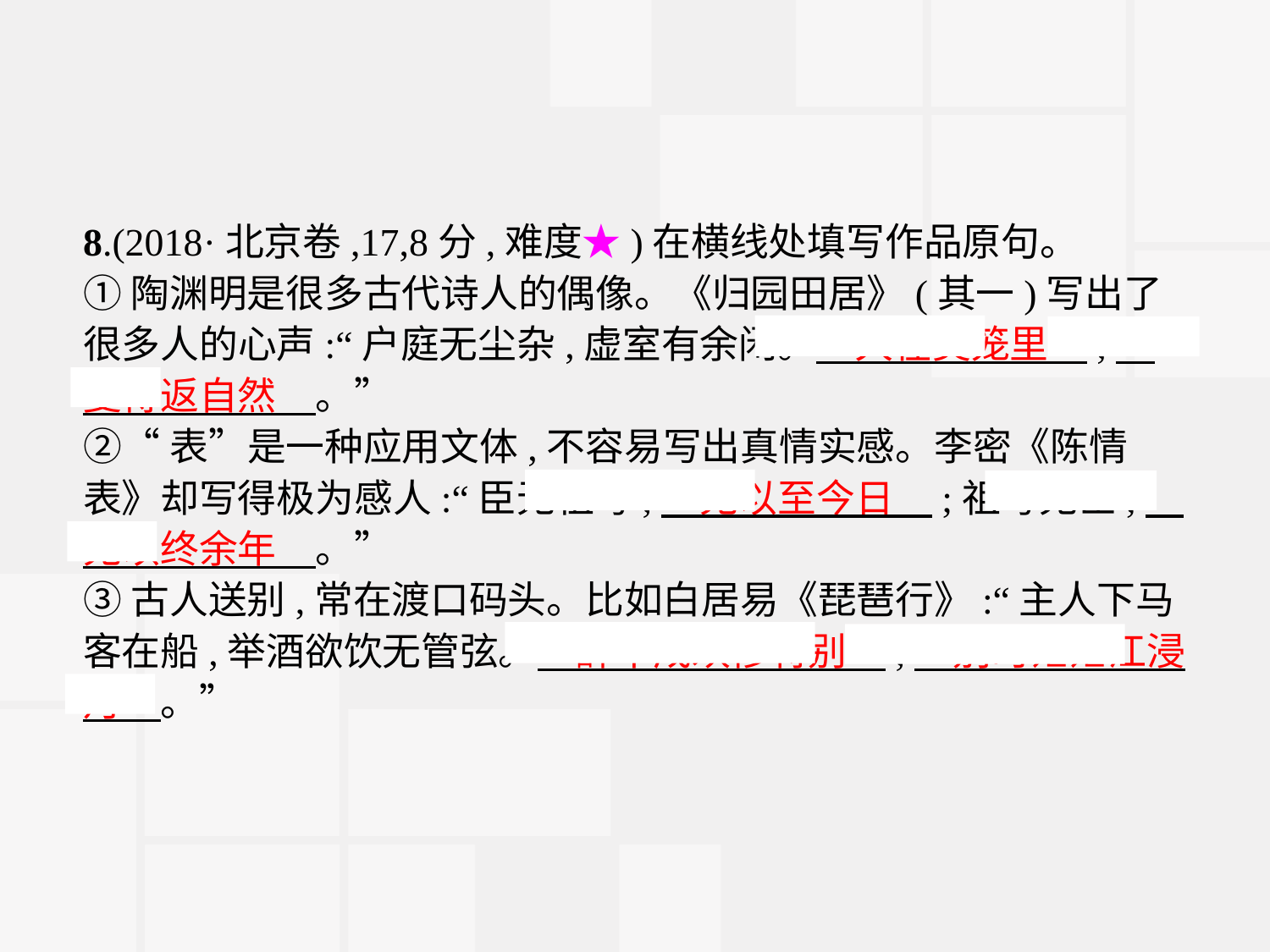

8.(2018·北京卷,17,8分,难度★)在横线处填写作品原句。
①陶渊明是很多古代诗人的偶像。《归园田居》(其一)写出了很多人的心声:“户庭无尘杂,虚室有余闲。　久在樊笼里　,　复得返自然　。”
②“表”是一种应用文体,不容易写出真情实感。李密《陈情表》却写得极为感人:“臣无祖母,　无以至今日　;祖母无臣,　无以终余年　。”
③古人送别,常在渡口码头。比如白居易《琵琶行》:“主人下马客在船,举酒欲饮无管弦。　醉不成欢惨将别　,　别时茫茫江浸月　。”